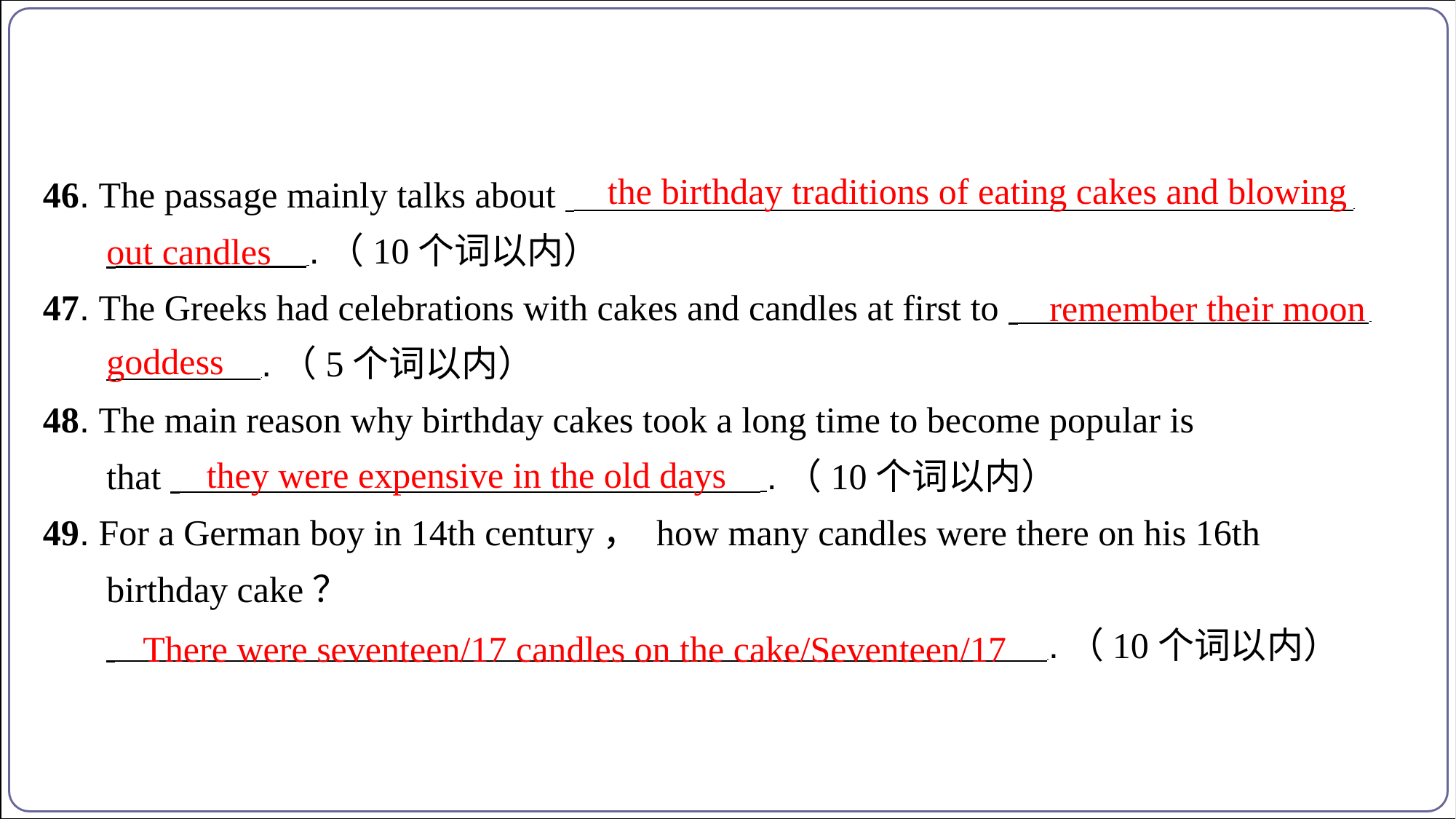

the birthday traditions of eating cakes and blowing
46. The passage mainly talks about                                                                                                         ⁠
                           .（10个词以内）
47. The Greeks had celebrations with cakes and candles at first to                                                 ⁠
                     .（5个词以内）
48. The main reason why birthday cakes took a long time to become popular is
that                                                                               .（10个词以内）
49. For a German boy in 14th century， how many candles were there on his 16th
birthday cake？
                                                                                                                            .（10个词以内）
out candles
remember their moon
goddess
they were expensive in the old days
There were seventeen/17 candles on the cake/Seventeen/17